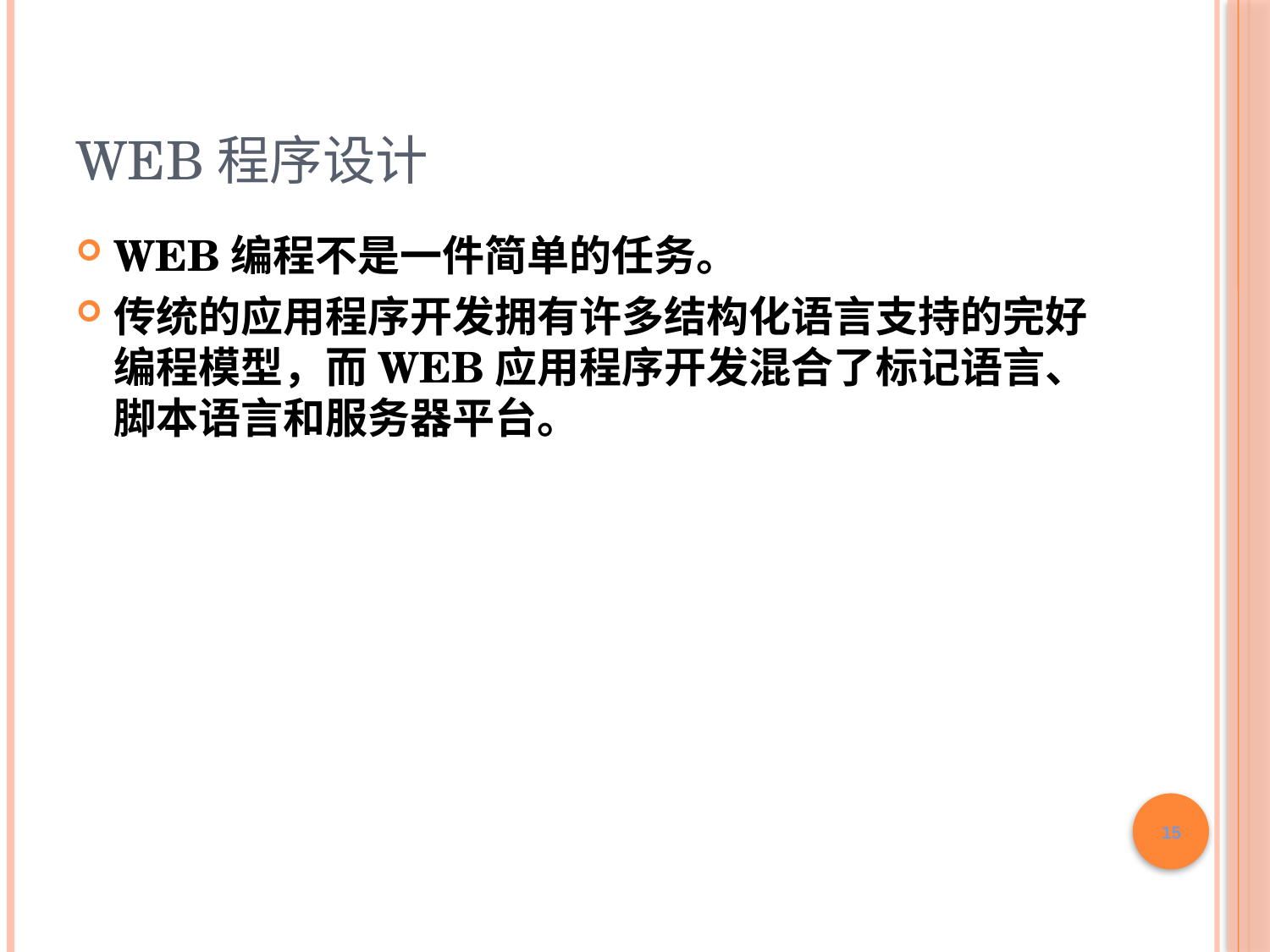

# WEB程序设计
WEB编程不是一件简单的任务。
传统的应用程序开发拥有许多结构化语言支持的完好编程模型，而WEB应用程序开发混合了标记语言、脚本语言和服务器平台。

15